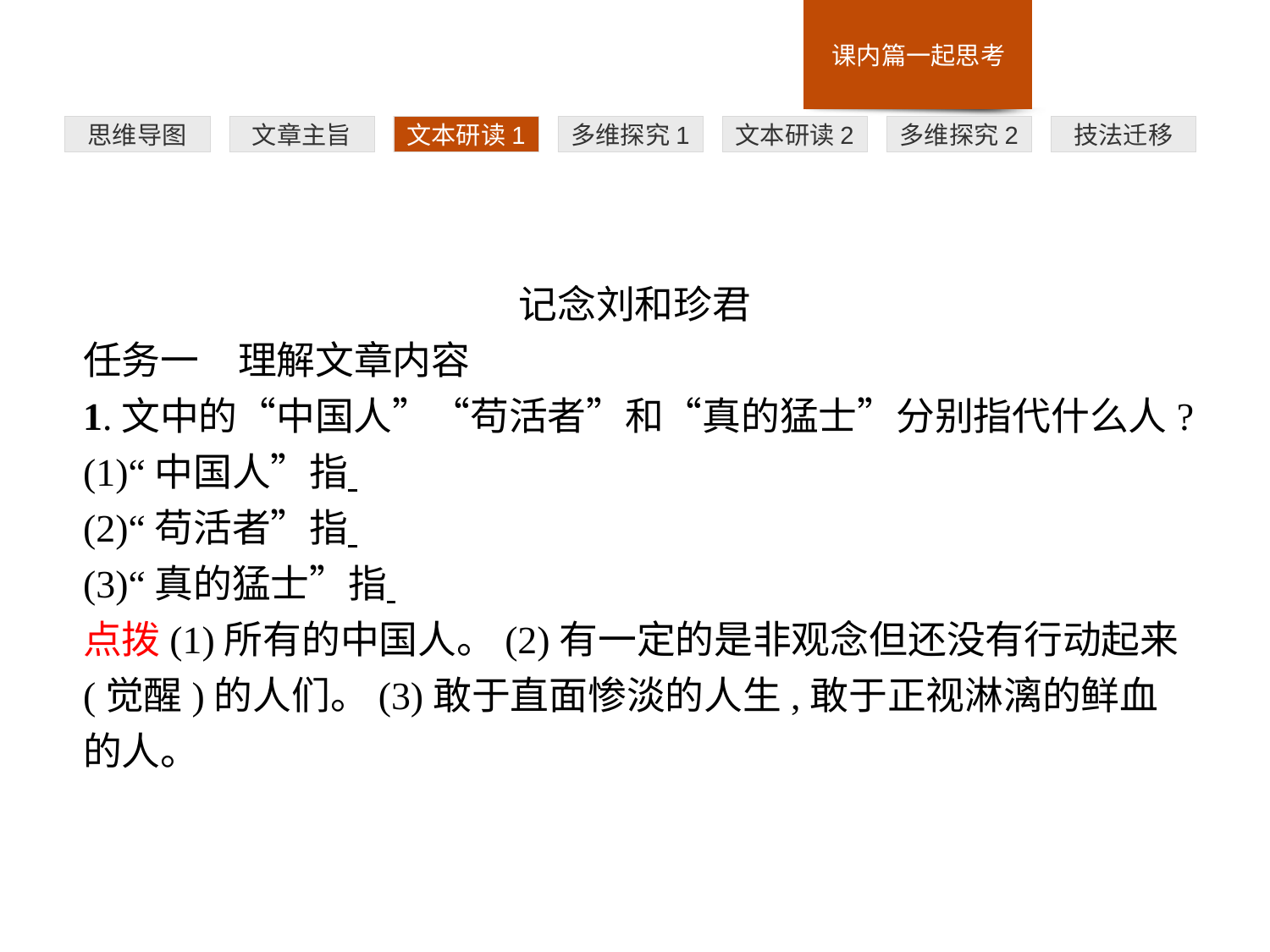

多维探究1
思维导图
文章主旨
文本研读1
文本研读2
多维探究2
技法迁移
记念刘和珍君
任务一　理解文章内容
1.文中的“中国人”“苟活者”和“真的猛士”分别指代什么人?
(1)“中国人”指
(2)“苟活者”指
(3)“真的猛士”指
点拨(1)所有的中国人。(2)有一定的是非观念但还没有行动起来(觉醒)的人们。(3)敢于直面惨淡的人生,敢于正视淋漓的鲜血的人。